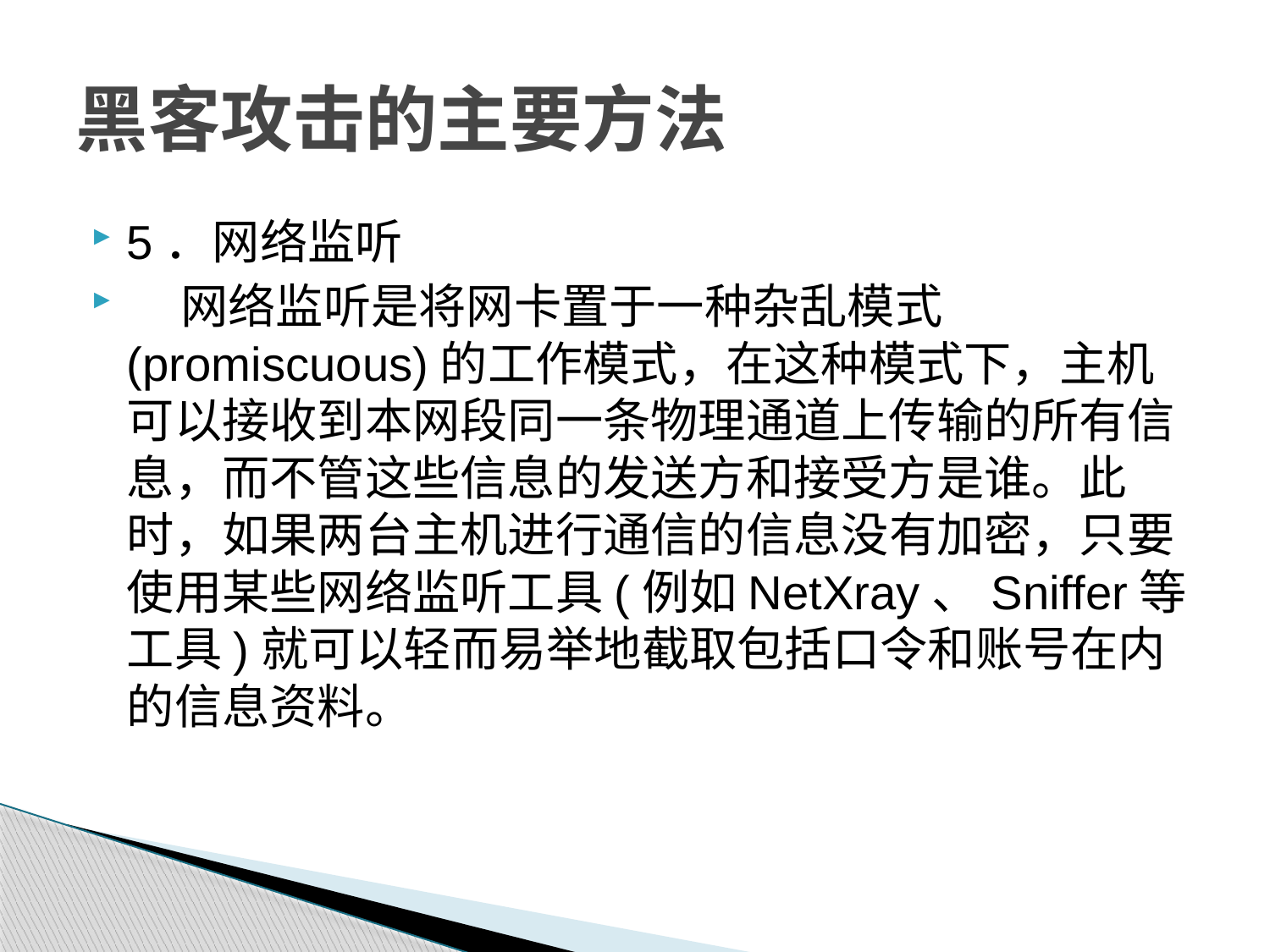

# 黑客攻击的主要方法
5．网络监听
    网络监听是将网卡置于一种杂乱模式(promiscuous)的工作模式，在这种模式下，主机可以接收到本网段同一条物理通道上传输的所有信息，而不管这些信息的发送方和接受方是谁。此时，如果两台主机进行通信的信息没有加密，只要使用某些网络监听工具(例如NetXray、Sniffer等工具)就可以轻而易举地截取包括口令和账号在内的信息资料。